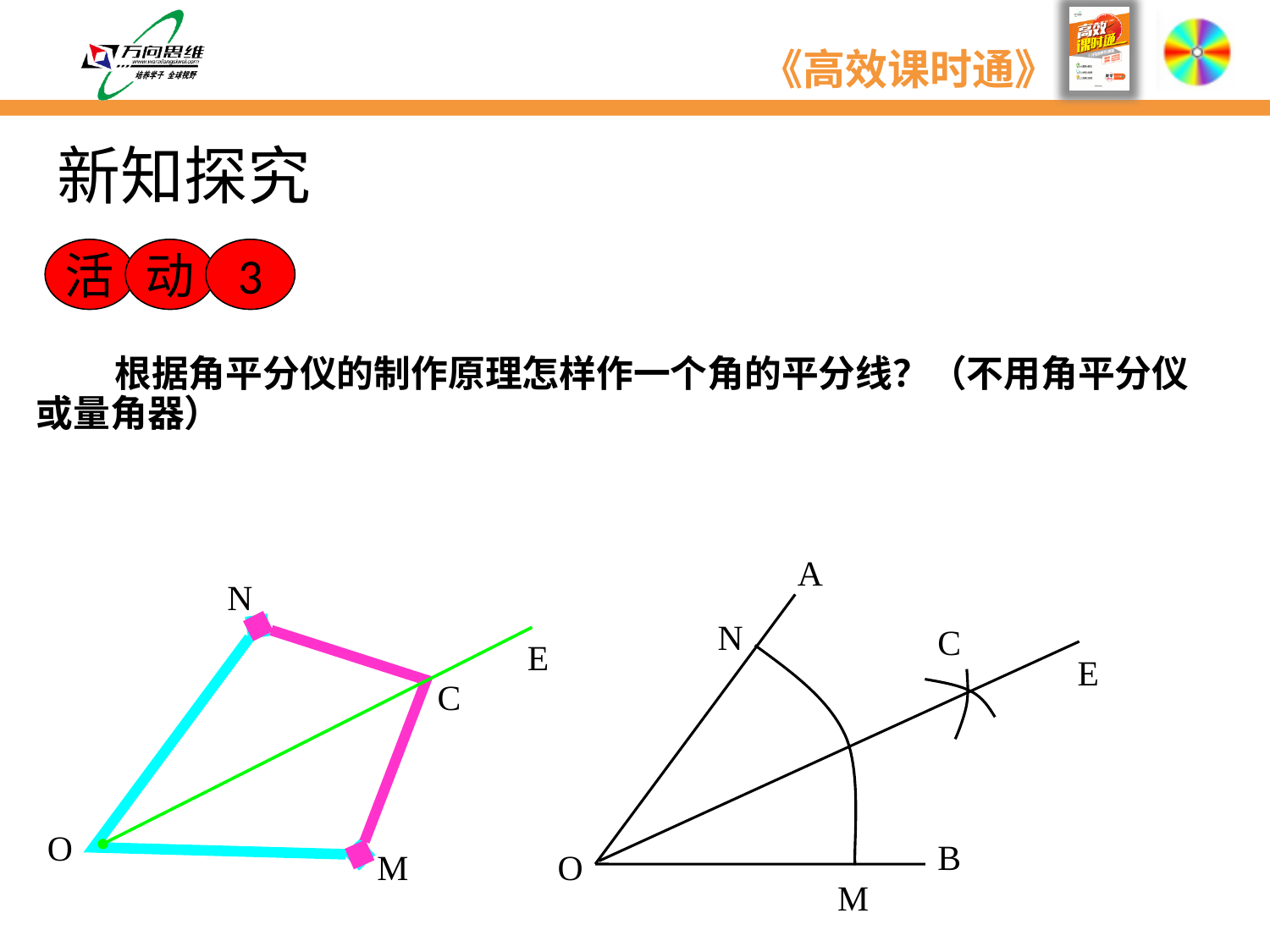

新知探究
活
动
3
           根据角平分仪的制作原理怎样作一个角的平分线？（不用角平分仪或量角器）

A

B

N
N

M
C

E

E

C

O
M
O